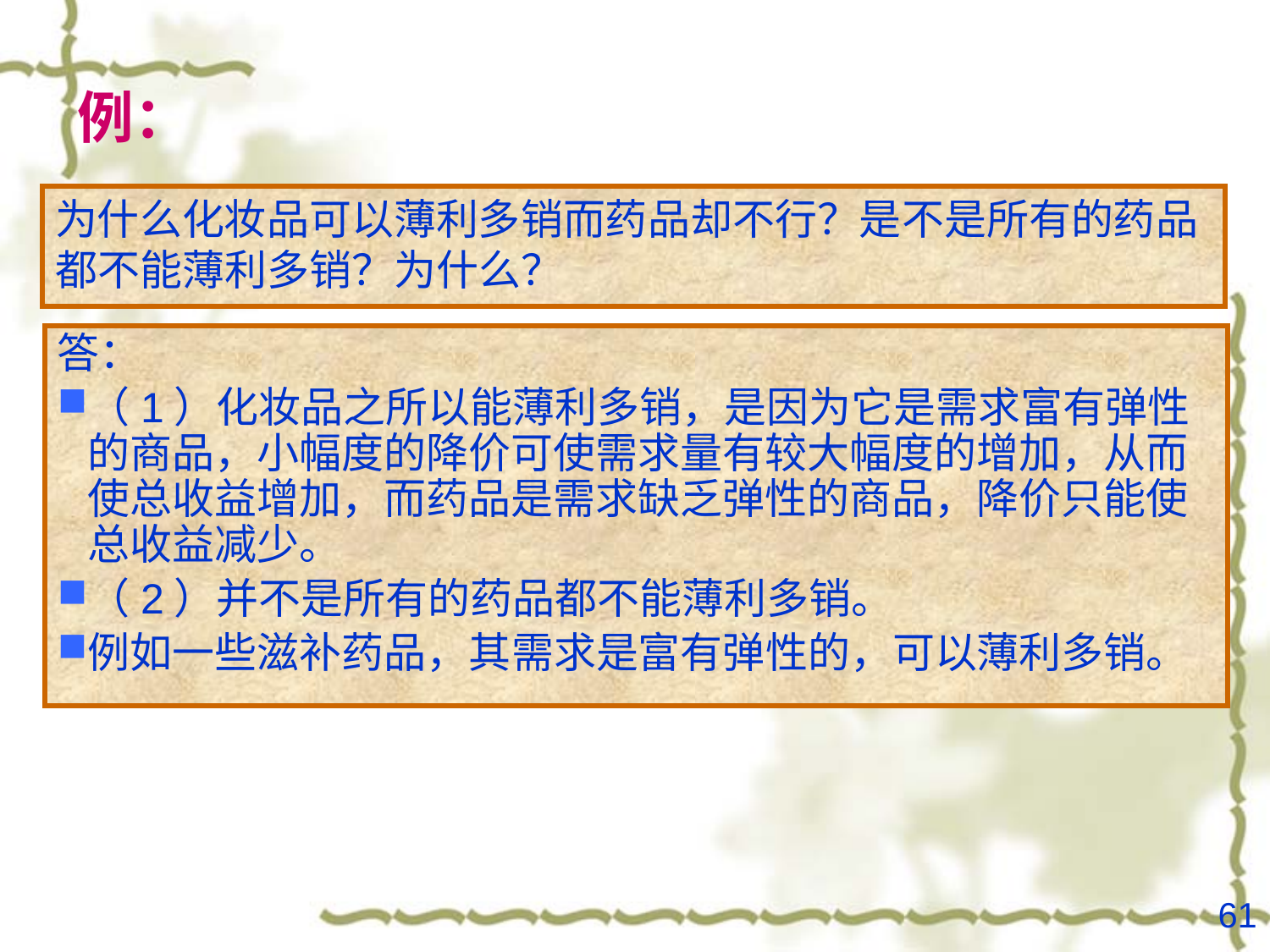

# 例：
为什么化妆品可以薄利多销而药品却不行？是不是所有的药品都不能薄利多销？为什么？
答：
（1）化妆品之所以能薄利多销，是因为它是需求富有弹性的商品，小幅度的降价可使需求量有较大幅度的增加，从而使总收益增加，而药品是需求缺乏弹性的商品，降价只能使总收益减少。
（2）并不是所有的药品都不能薄利多销。
例如一些滋补药品，其需求是富有弹性的，可以薄利多销。
61